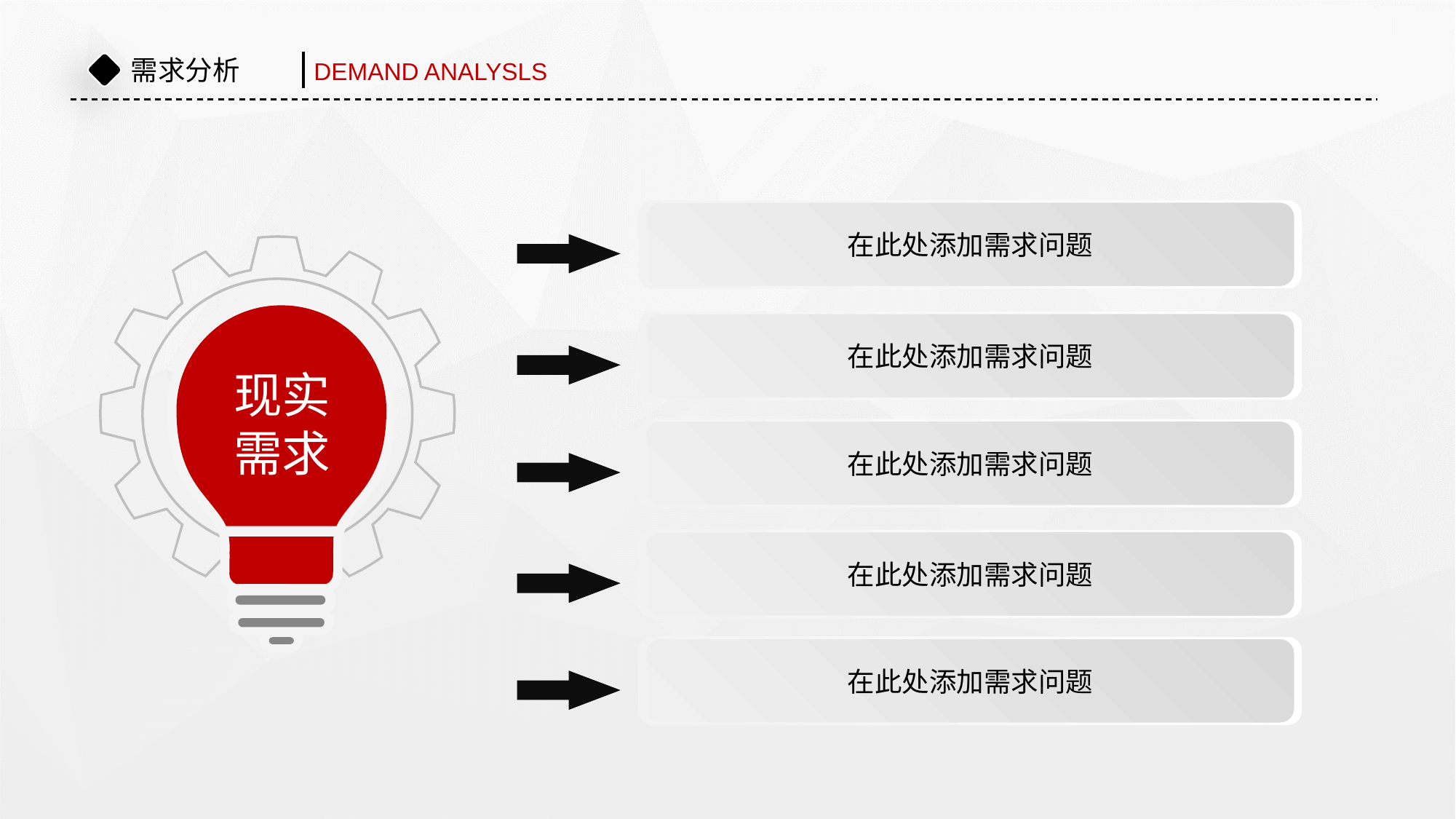

需求分析
DEMAND ANALYSLS

在此处添加需求问题

在此处添加需求问题

现实
需求

在此处添加需求问题

在此处添加需求问题

在此处添加需求问题